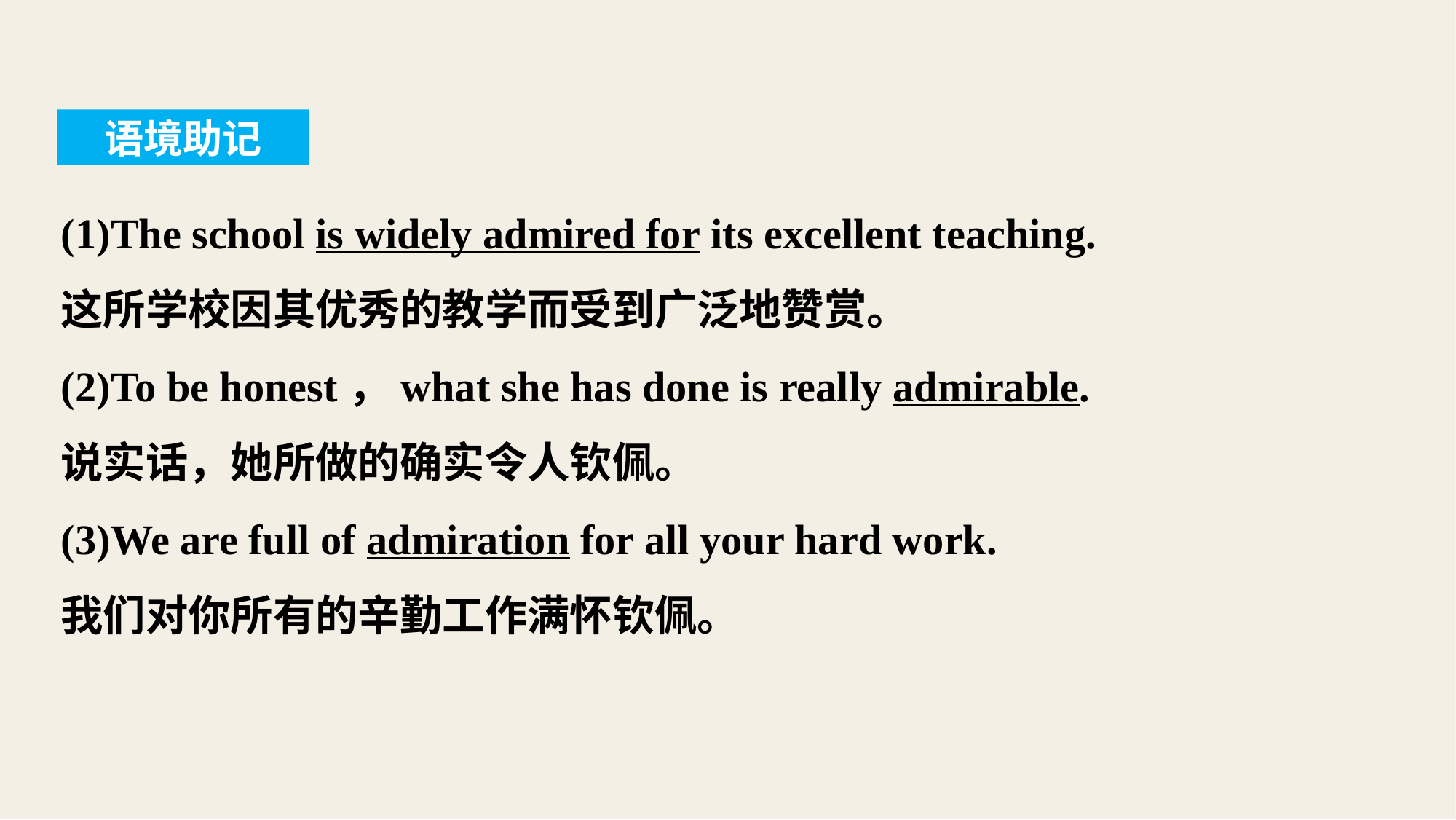

语境助记
(1)The school is widely admired for its excellent teaching.
这所学校因其优秀的教学而受到广泛地赞赏。
(2)To be honest，what she has done is really admirable.
说实话，她所做的确实令人钦佩。
(3)We are full of admiration for all your hard work.
我们对你所有的辛勤工作满怀钦佩。